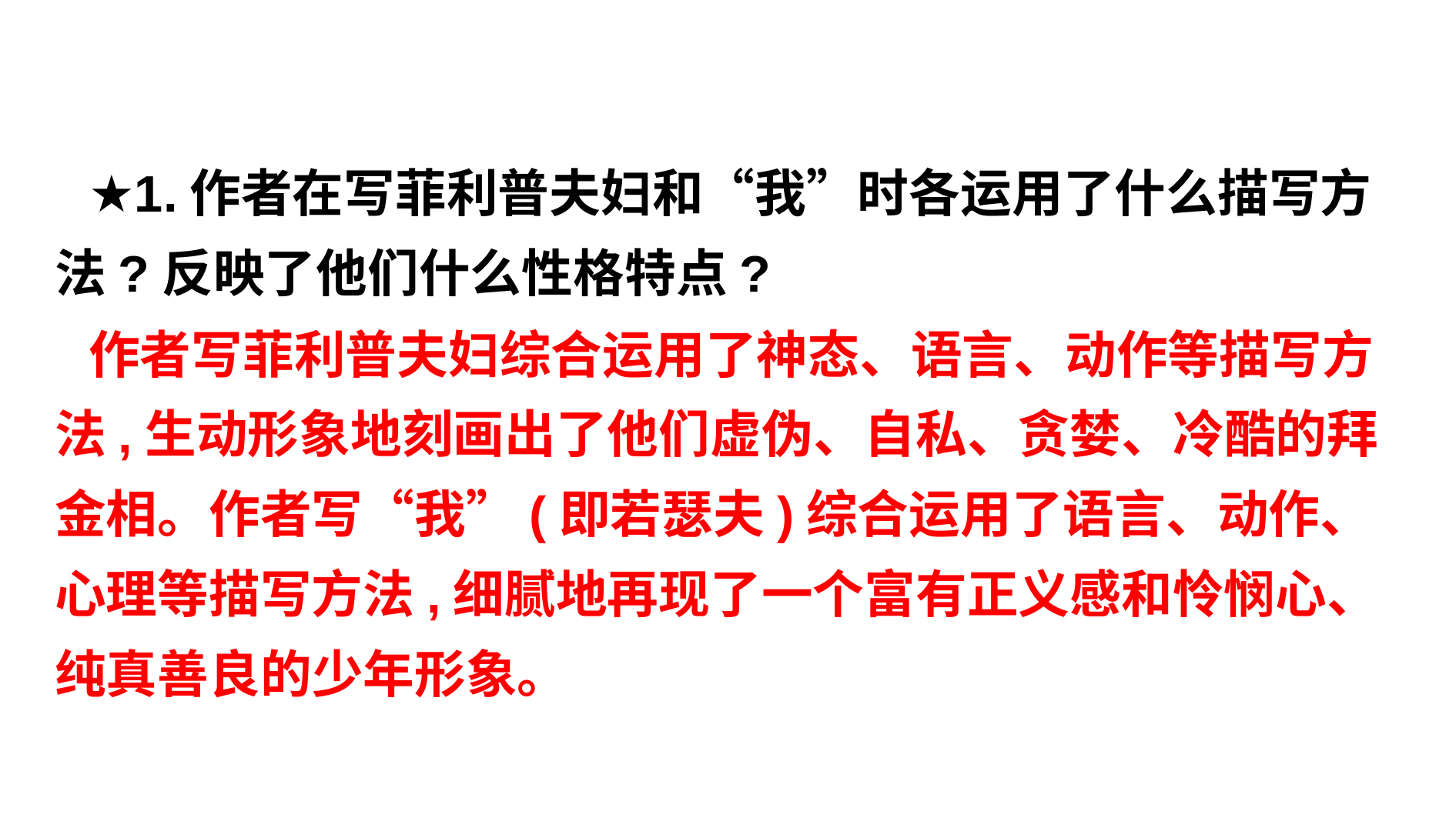

★1.作者在写菲利普夫妇和“我”时各运用了什么描写方法?反映了他们什么性格特点?
作者写菲利普夫妇综合运用了神态、语言、动作等描写方法,生动形象地刻画出了他们虚伪、自私、贪婪、冷酷的拜金相。作者写“我”(即若瑟夫)综合运用了语言、动作、心理等描写方法,细腻地再现了一个富有正义感和怜悯心、纯真善良的少年形象。